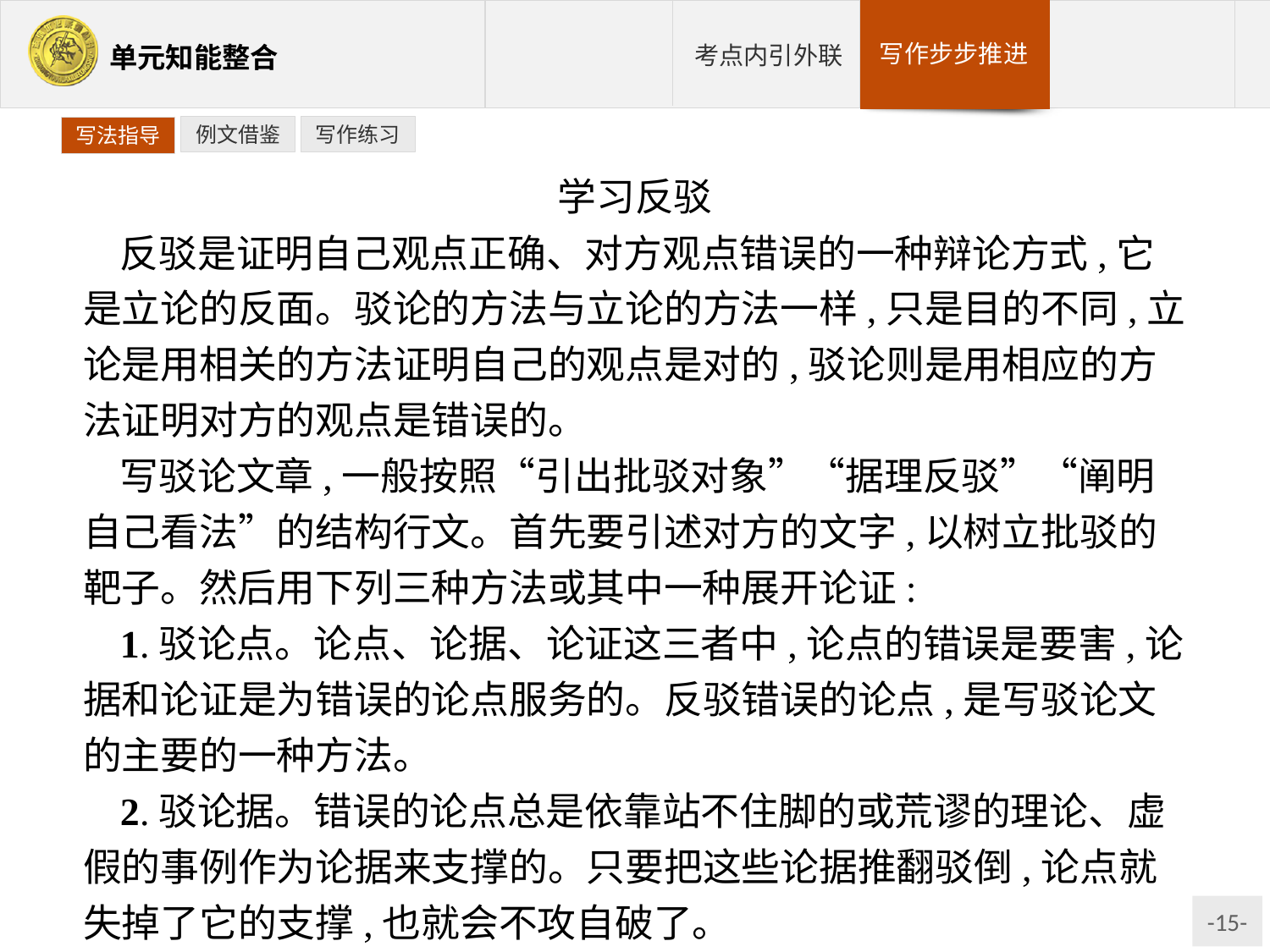

例文借鉴
写作练习
写法指导
学习反驳
反驳是证明自己观点正确、对方观点错误的一种辩论方式,它是立论的反面。驳论的方法与立论的方法一样,只是目的不同,立论是用相关的方法证明自己的观点是对的,驳论则是用相应的方法证明对方的观点是错误的。
写驳论文章,一般按照“引出批驳对象”“据理反驳”“阐明自己看法”的结构行文。首先要引述对方的文字,以树立批驳的靶子。然后用下列三种方法或其中一种展开论证:
1.驳论点。论点、论据、论证这三者中,论点的错误是要害,论据和论证是为错误的论点服务的。反驳错误的论点,是写驳论文的主要的一种方法。
2.驳论据。错误的论点总是依靠站不住脚的或荒谬的理论、虚假的事例作为论据来支撑的。只要把这些论据推翻驳倒,论点就失掉了它的支撑,也就会不攻自破了。